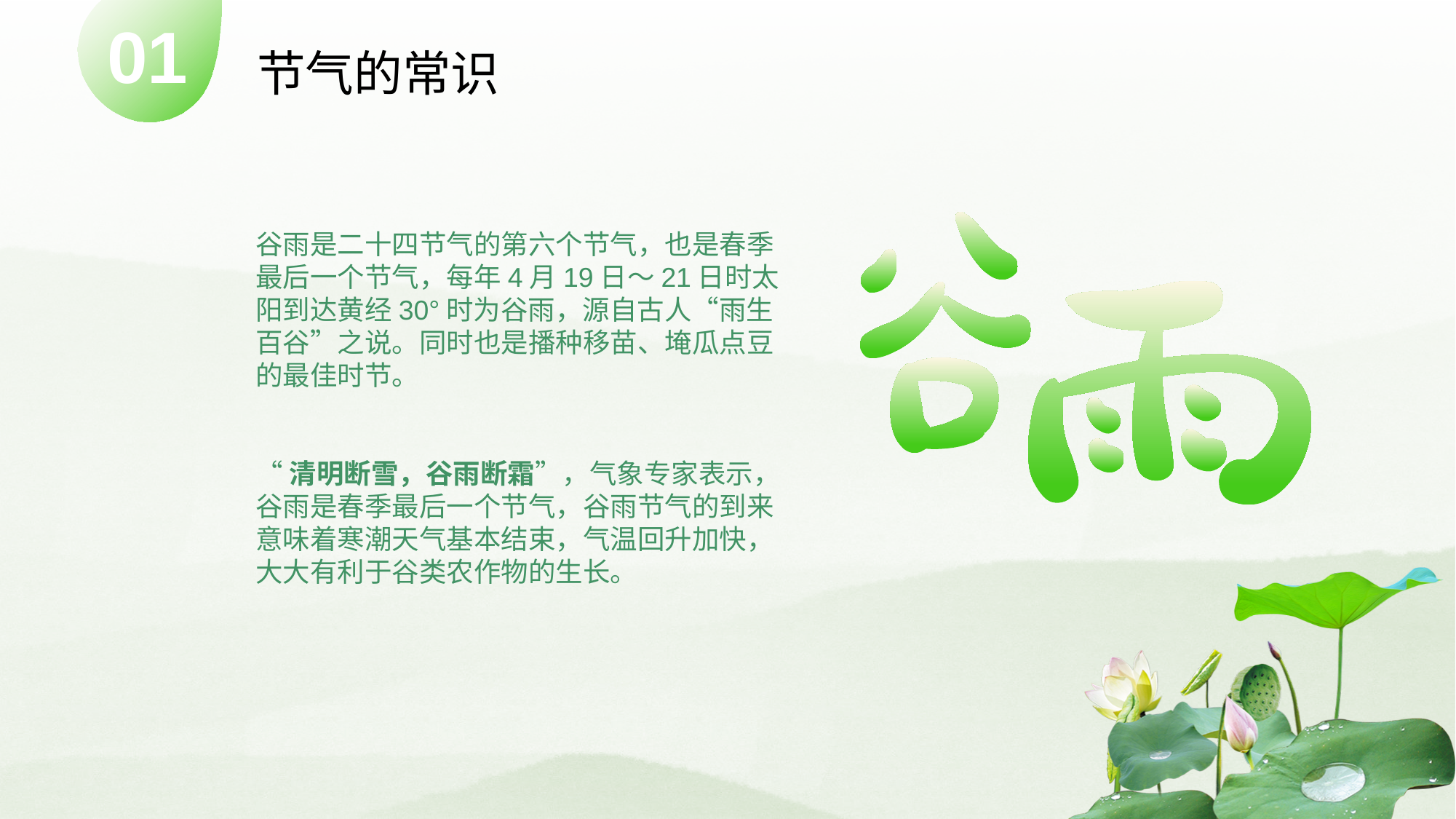

01
节气的常识

谷雨是二十四节气的第六个节气，也是春季最后一个节气，每年4月19日～21日时太阳到达黄经30°时为谷雨，源自古人“雨生百谷”之说。同时也是播种移苗、埯瓜点豆的最佳时节。

“清明断雪，谷雨断霜”，气象专家表示，谷雨是春季最后一个节气，谷雨节气的到来意味着寒潮天气基本结束，气温回升加快，大大有利于谷类农作物的生长。